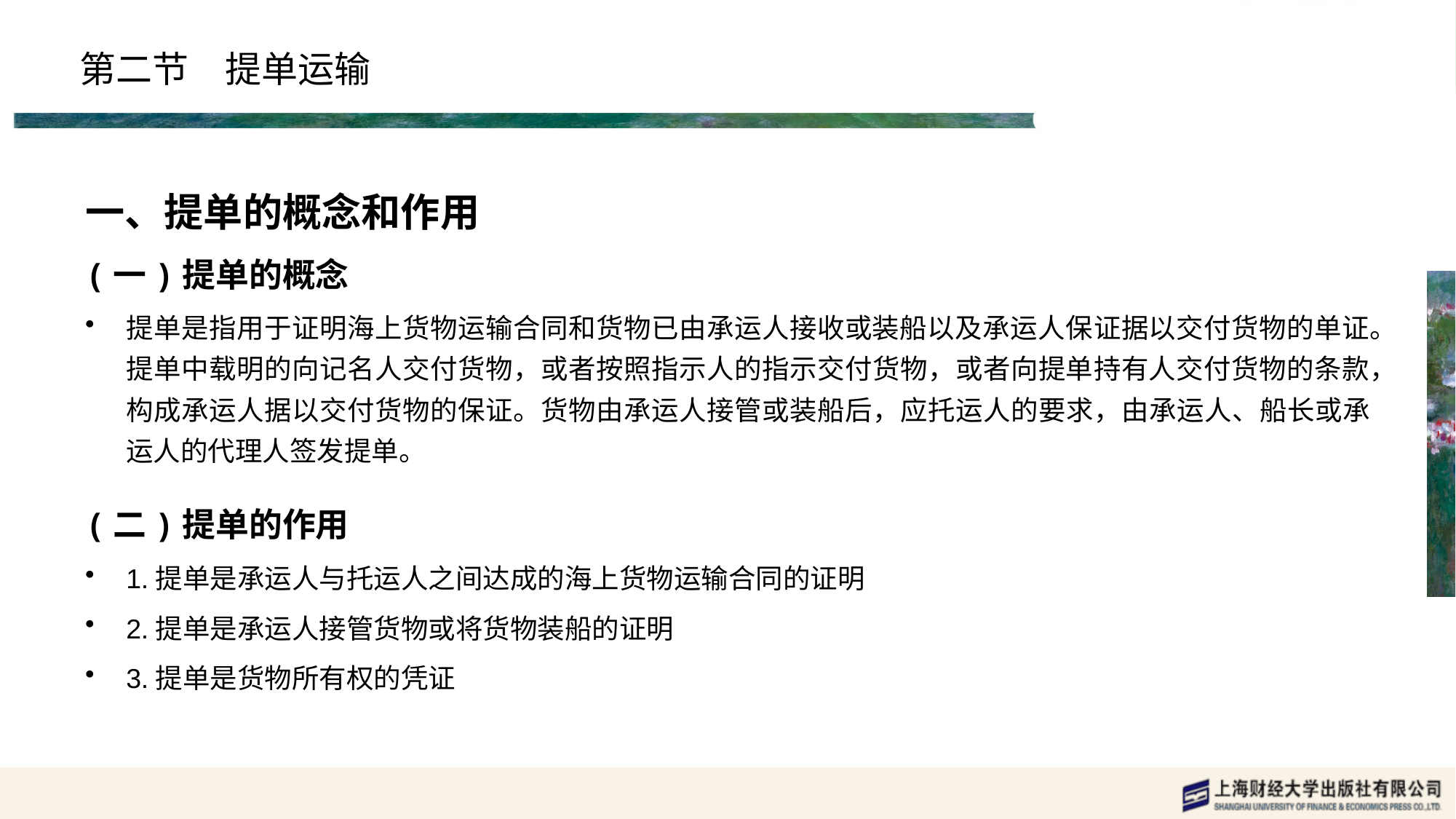

# 第二节　提单运输
一、提单的概念和作用
(一)提单的概念
提单是指用于证明海上货物运输合同和货物已由承运人接收或装船以及承运人保证据以交付货物的单证。提单中载明的向记名人交付货物，或者按照指示人的指示交付货物，或者向提单持有人交付货物的条款，构成承运人据以交付货物的保证。货物由承运人接管或装船后，应托运人的要求，由承运人、船长或承运人的代理人签发提单。
(二)提单的作用
1.提单是承运人与托运人之间达成的海上货物运输合同的证明
2.提单是承运人接管货物或将货物装船的证明
3.提单是货物所有权的凭证